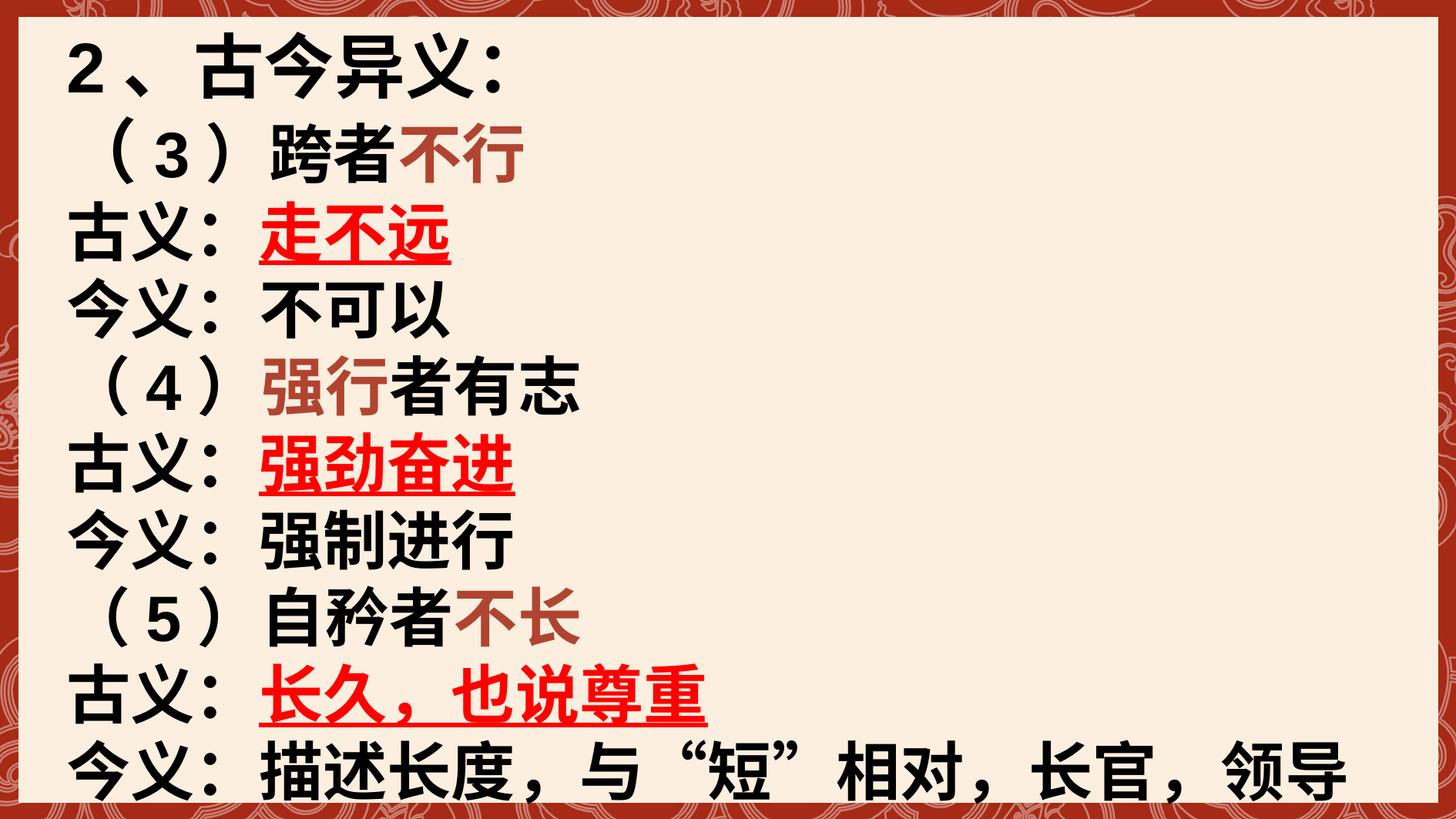

2、古今异义：
（3）跨者不行
古义：走不远
今义：不可以
（4）强行者有志
古义：强劲奋进
今义：强制进行
（5）自矜者不长
古义：长久，也说尊重
今义：描述长度，与“短”相对，长官，领导